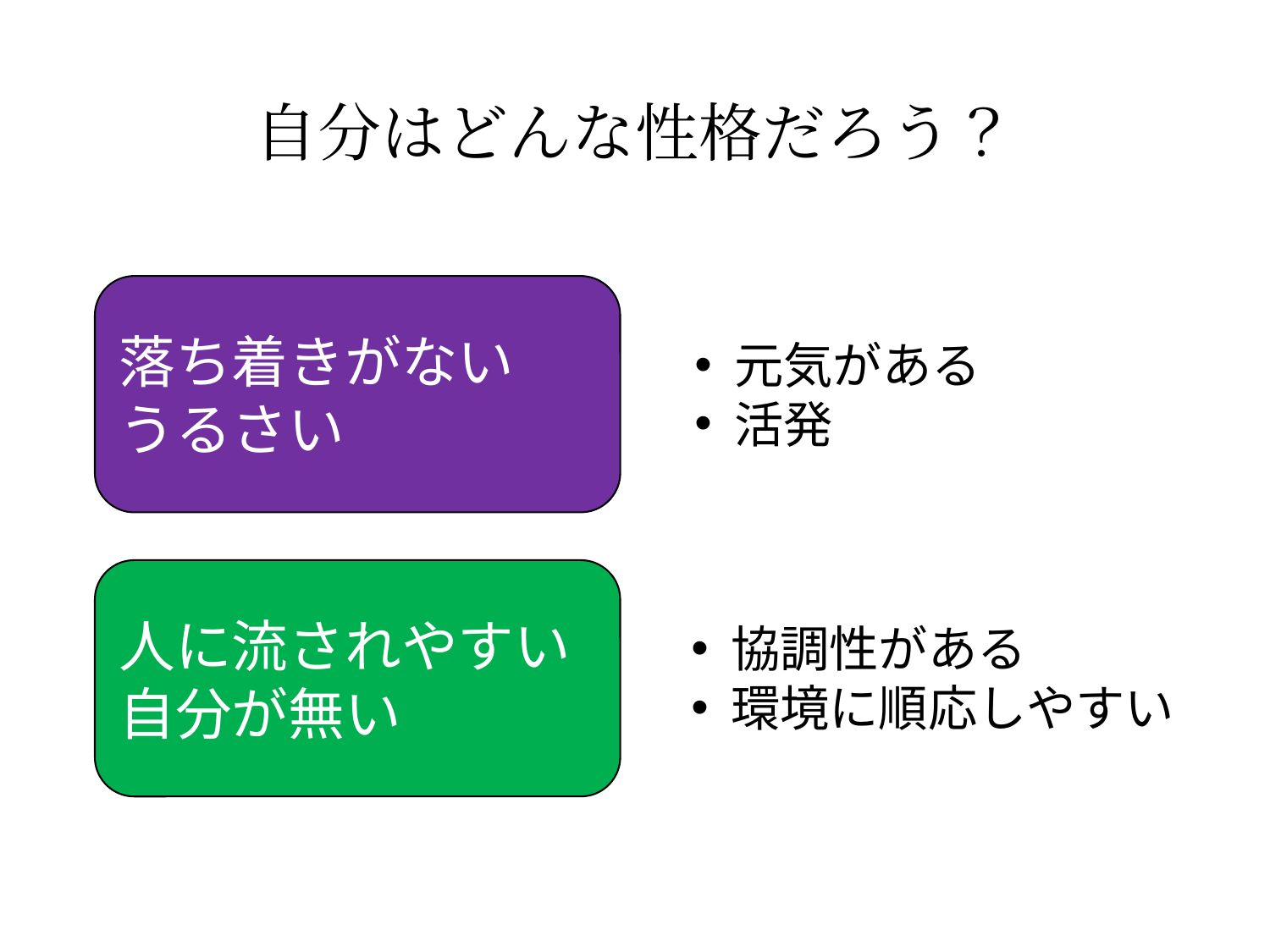

自分はどんな性格だろう？
落ち着きがない
うるさい
元気がある
活発
人に流されやすい
自分が無い
協調性がある
環境に順応しやすい